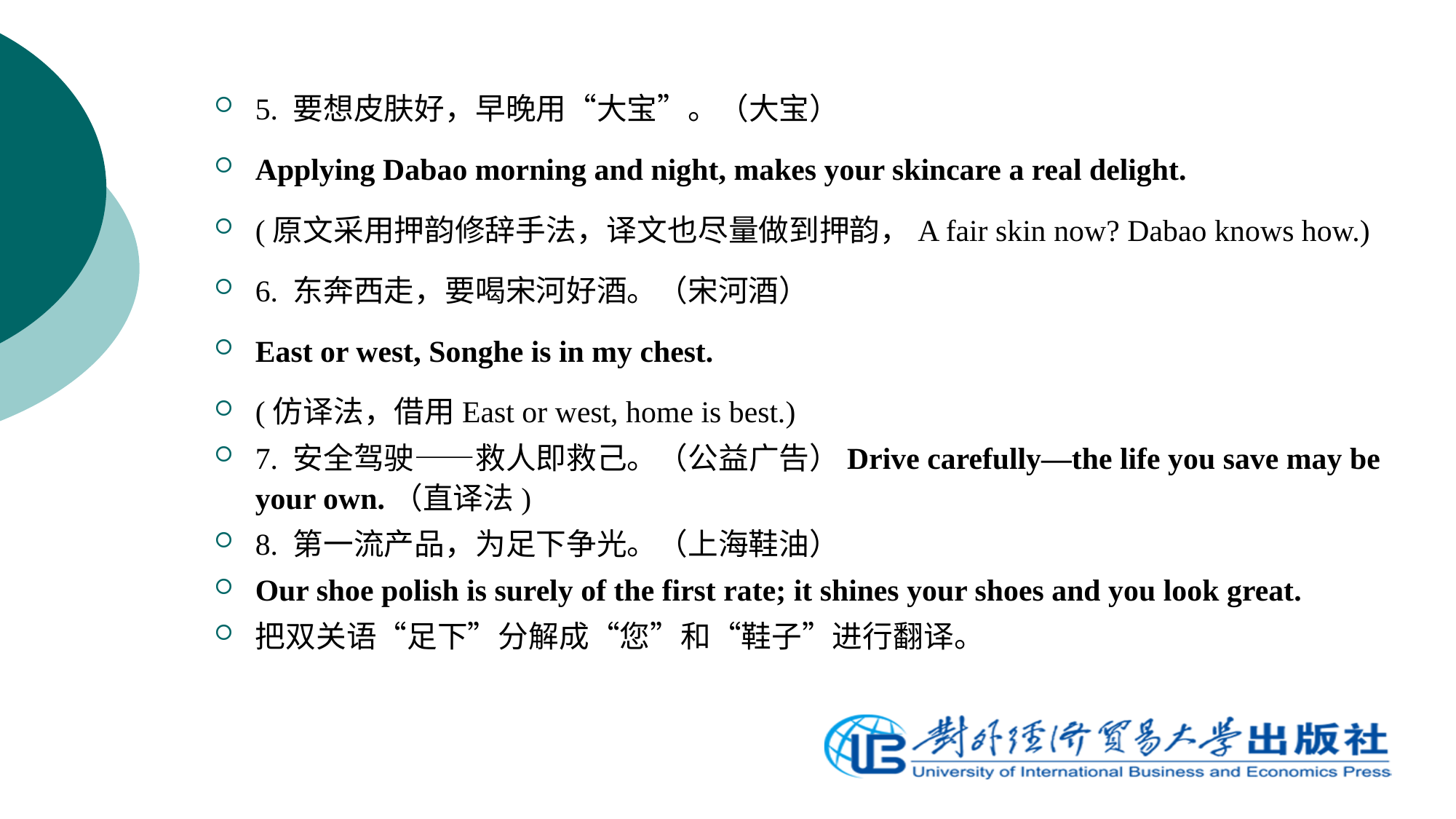

5. 要想皮肤好，早晚用“大宝”。（大宝）
Applying Dabao morning and night, makes your skincare a real delight.
(原文采用押韵修辞手法，译文也尽量做到押韵，A fair skin now? Dabao knows how.)
6. 东奔西走，要喝宋河好酒。（宋河酒）
East or west, Songhe is in my chest.
(仿译法，借用East or west, home is best.)
7. 安全驾驶——救人即救己。（公益广告）Drive carefully—the life you save may be your own.（直译法)
8. 第一流产品，为足下争光。（上海鞋油）
Our shoe polish is surely of the first rate; it shines your shoes and you look great.
把双关语“足下”分解成“您”和“鞋子”进行翻译。